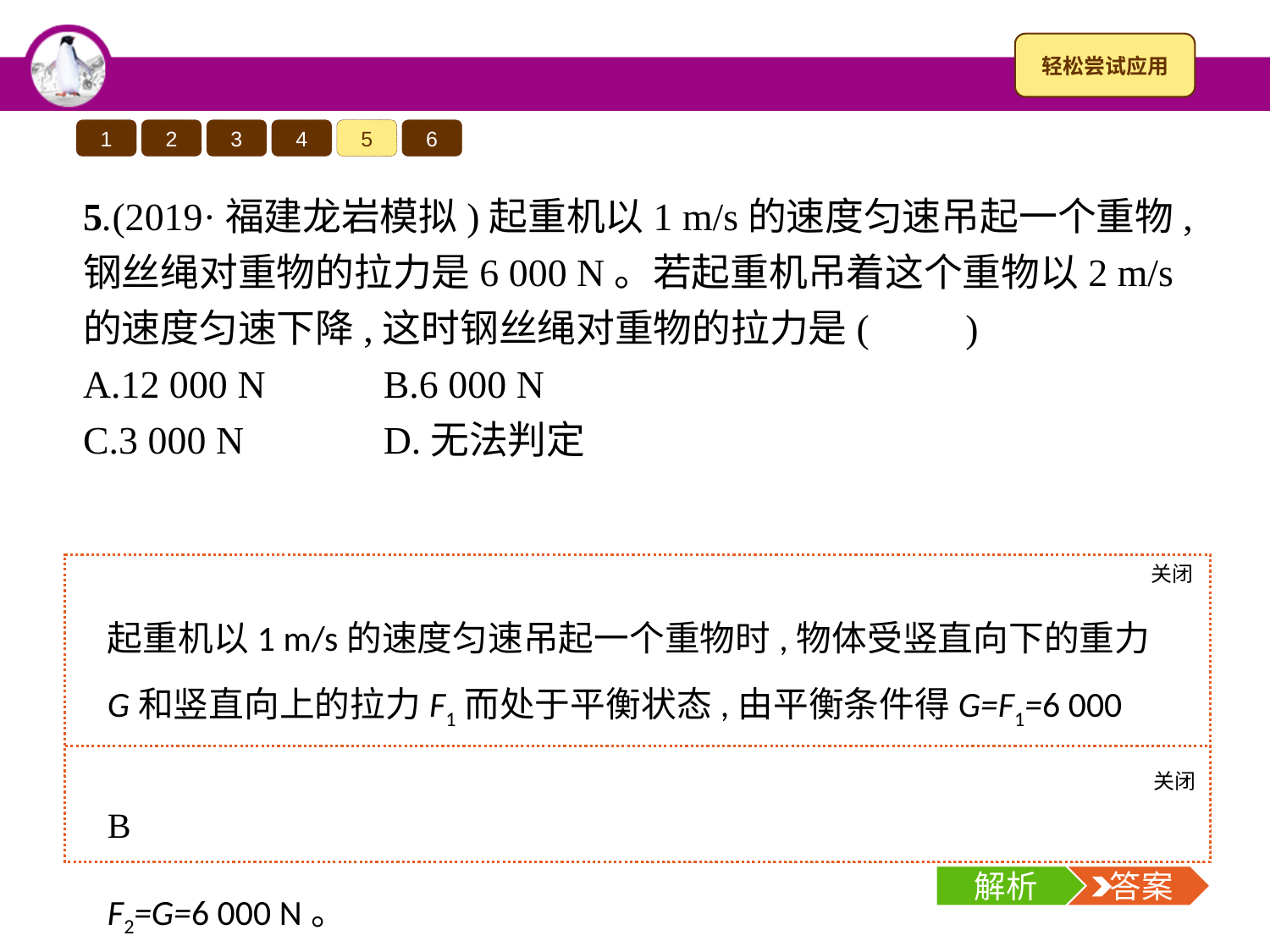

1
2
3
4
5
6
5.(2019·福建龙岩模拟)起重机以1 m/s的速度匀速吊起一个重物,钢丝绳对重物的拉力是6 000 N。若起重机吊着这个重物以2 m/s的速度匀速下降,这时钢丝绳对重物的拉力是(　　)
A.12 000 N	B.6 000 N
C.3 000 N		D.无法判定

关闭
解析

起重机以1 m/s的速度匀速吊起一个重物时,物体受竖直向下的重力G和竖直向上的拉力F1而处于平衡状态,由平衡条件得G=F1=6 000 N;起重机吊着这个重物以2 m/s的速度匀速下降时,物体受竖直向下的重力G和竖直向上的拉力F2而处于平衡状态,由平衡条件得F2=G=6 000 N。

关闭
解析
  答案

B
解析
  答案